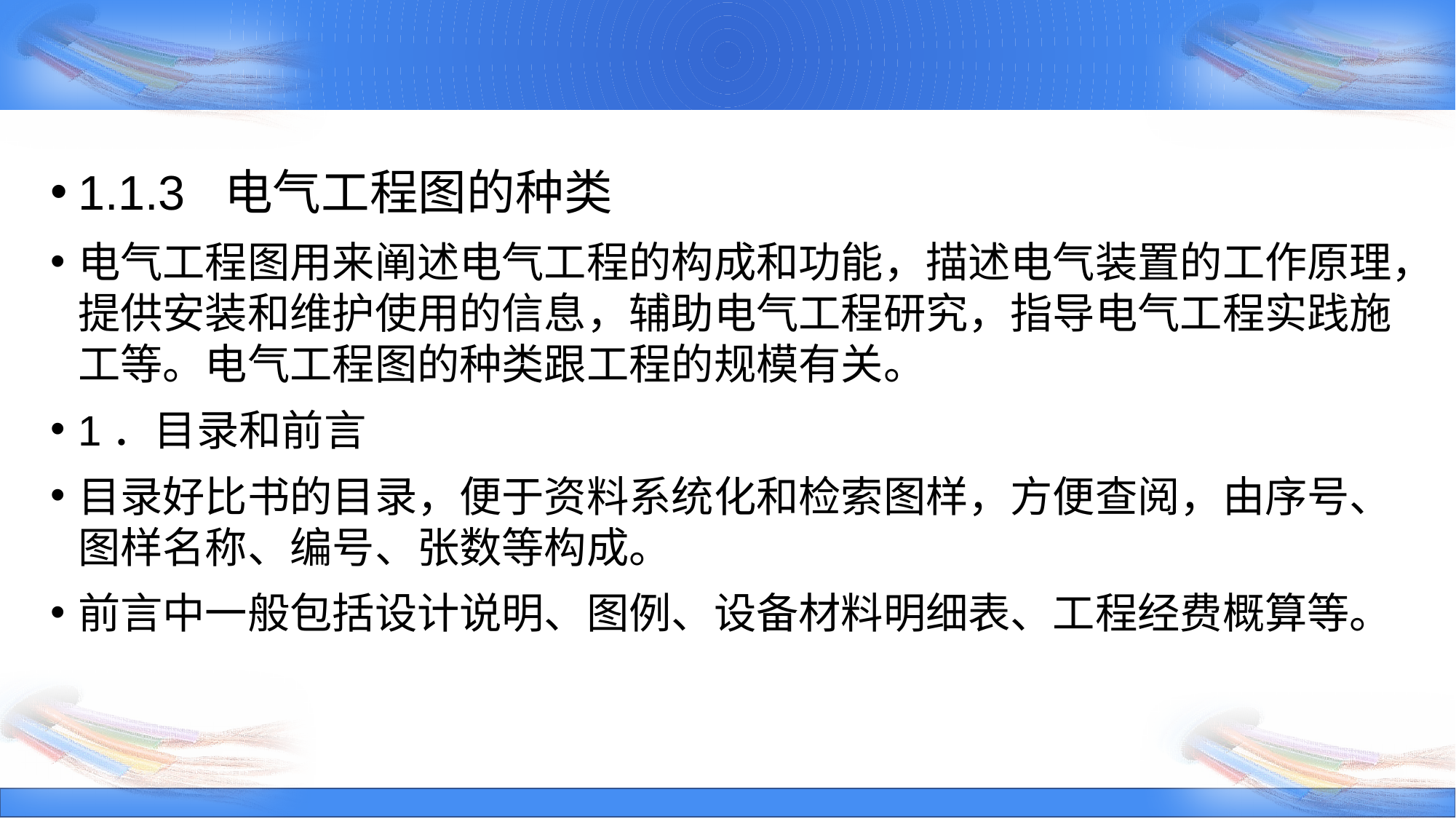

1.1.3  电气工程图的种类
电气工程图用来阐述电气工程的构成和功能，描述电气装置的工作原理，提供安装和维护使用的信息，辅助电气工程研究，指导电气工程实践施工等。电气工程图的种类跟工程的规模有关。
1．目录和前言
目录好比书的目录，便于资料系统化和检索图样，方便查阅，由序号、图样名称、编号、张数等构成。
前言中一般包括设计说明、图例、设备材料明细表、工程经费概算等。